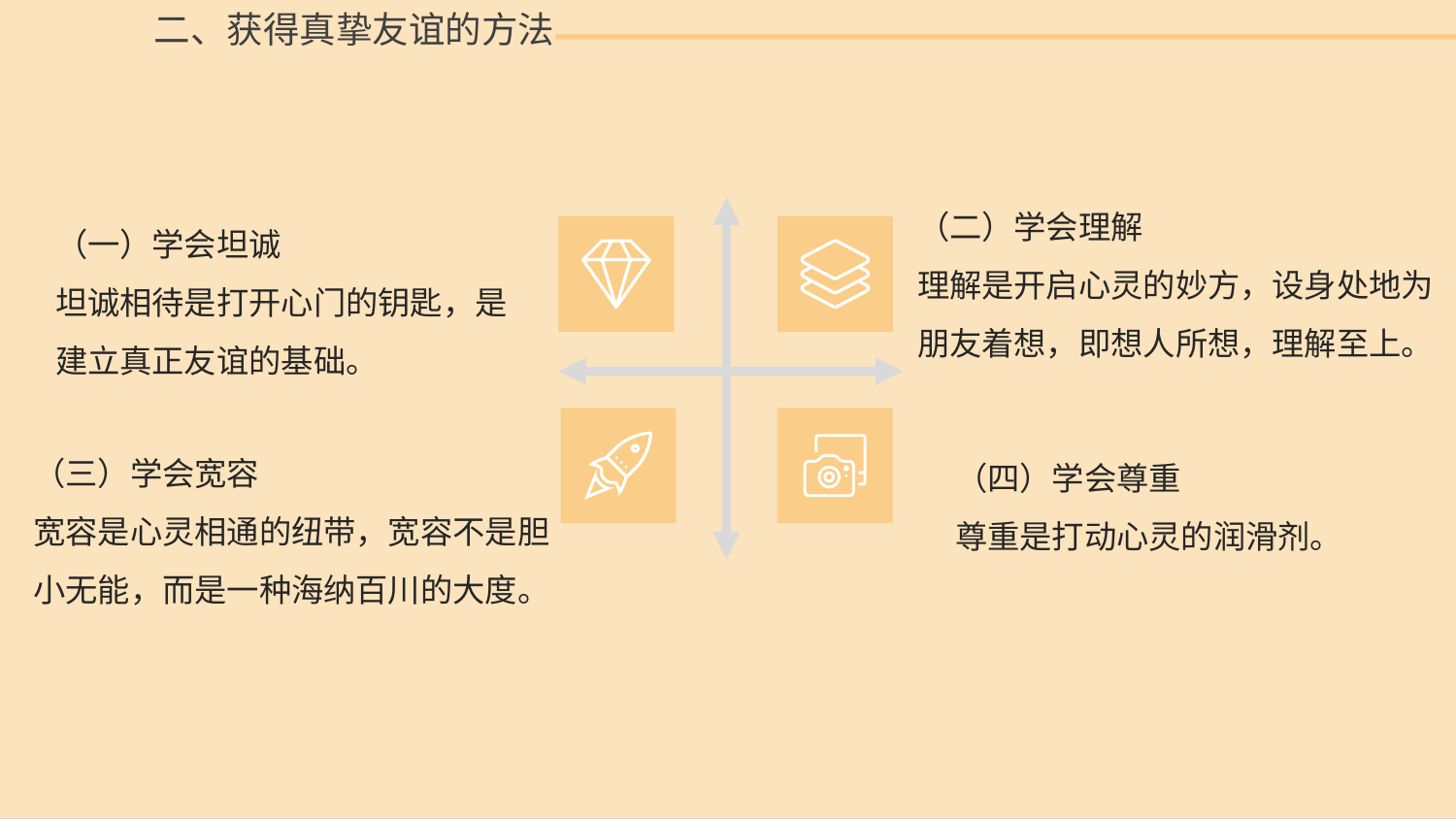

二、获得真挚友谊的方法

（二）学会理解
理解是开启心灵的妙方，设身处地为朋友着想，即想人所想，理解至上。
（一）学会坦诚
坦诚相待是打开心门的钥匙，是建立真正友谊的基础。

（三）学会宽容
宽容是心灵相通的纽带，宽容不是胆小无能，而是一种海纳百川的大度。

（四）学会尊重
尊重是打动心灵的润滑剂。